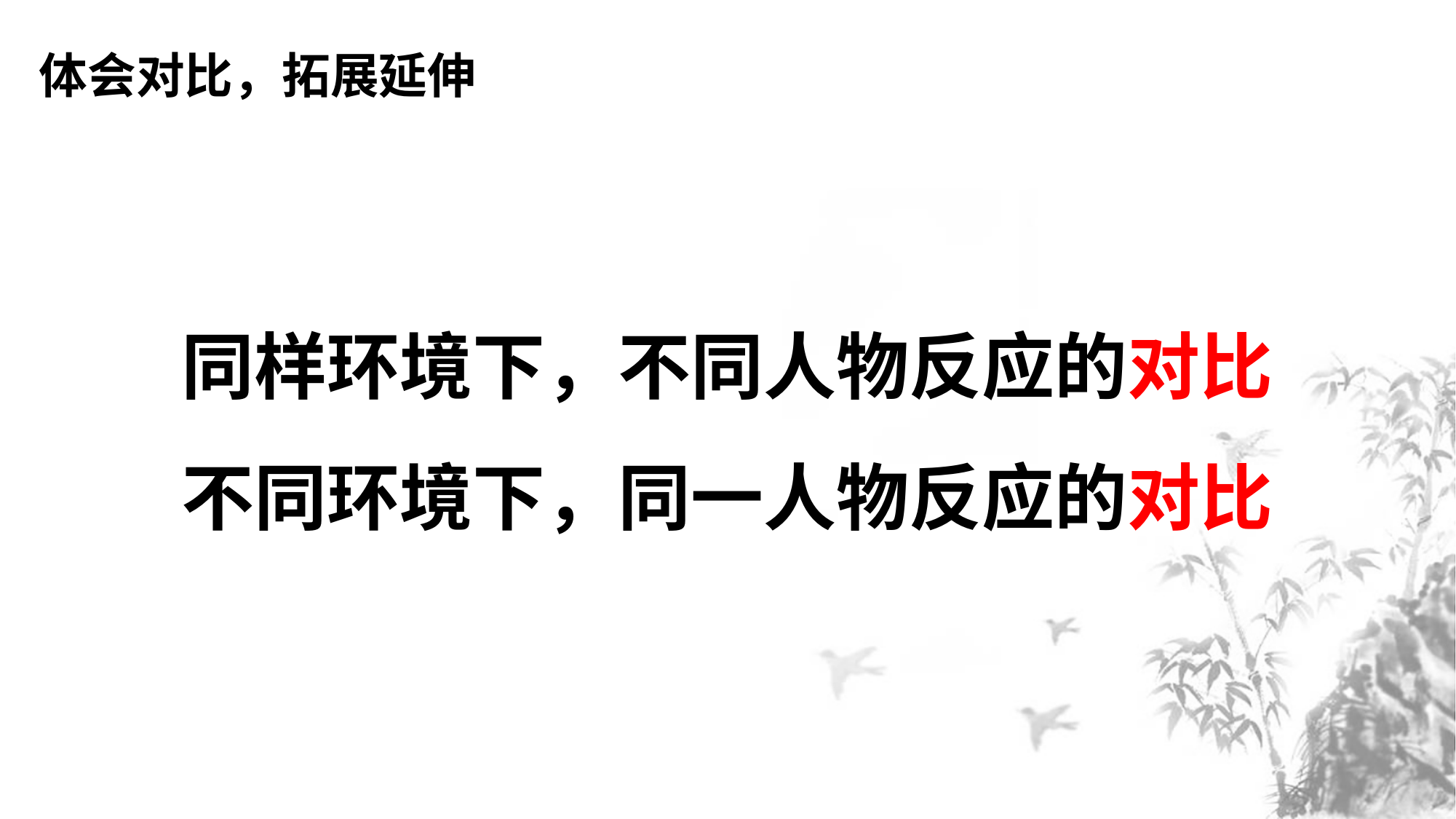

体会对比，拓展延伸
同样环境下，不同人物反应的对比
不同环境下，同一人物反应的对比